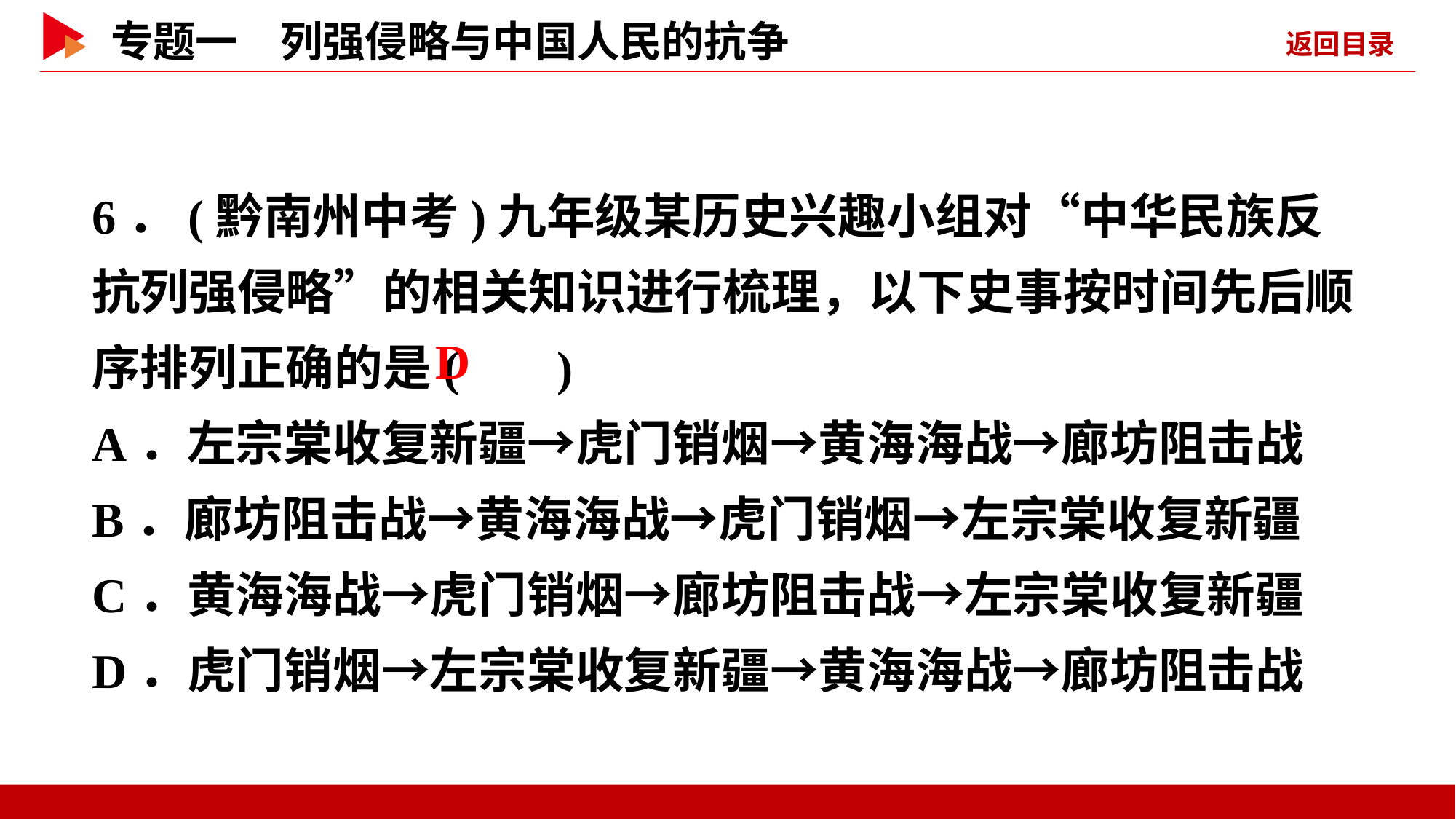

6．(黔南州中考)九年级某历史兴趣小组对“中华民族反抗列强侵略”的相关知识进行梳理，以下史事按时间先后顺序排列正确的是(        )
A．左宗棠收复新疆→虎门销烟→黄海海战→廊坊阻击战
B．廊坊阻击战→黄海海战→虎门销烟→左宗棠收复新疆
C．黄海海战→虎门销烟→廊坊阻击战→左宗棠收复新疆
D．虎门销烟→左宗棠收复新疆→黄海海战→廊坊阻击战
   D